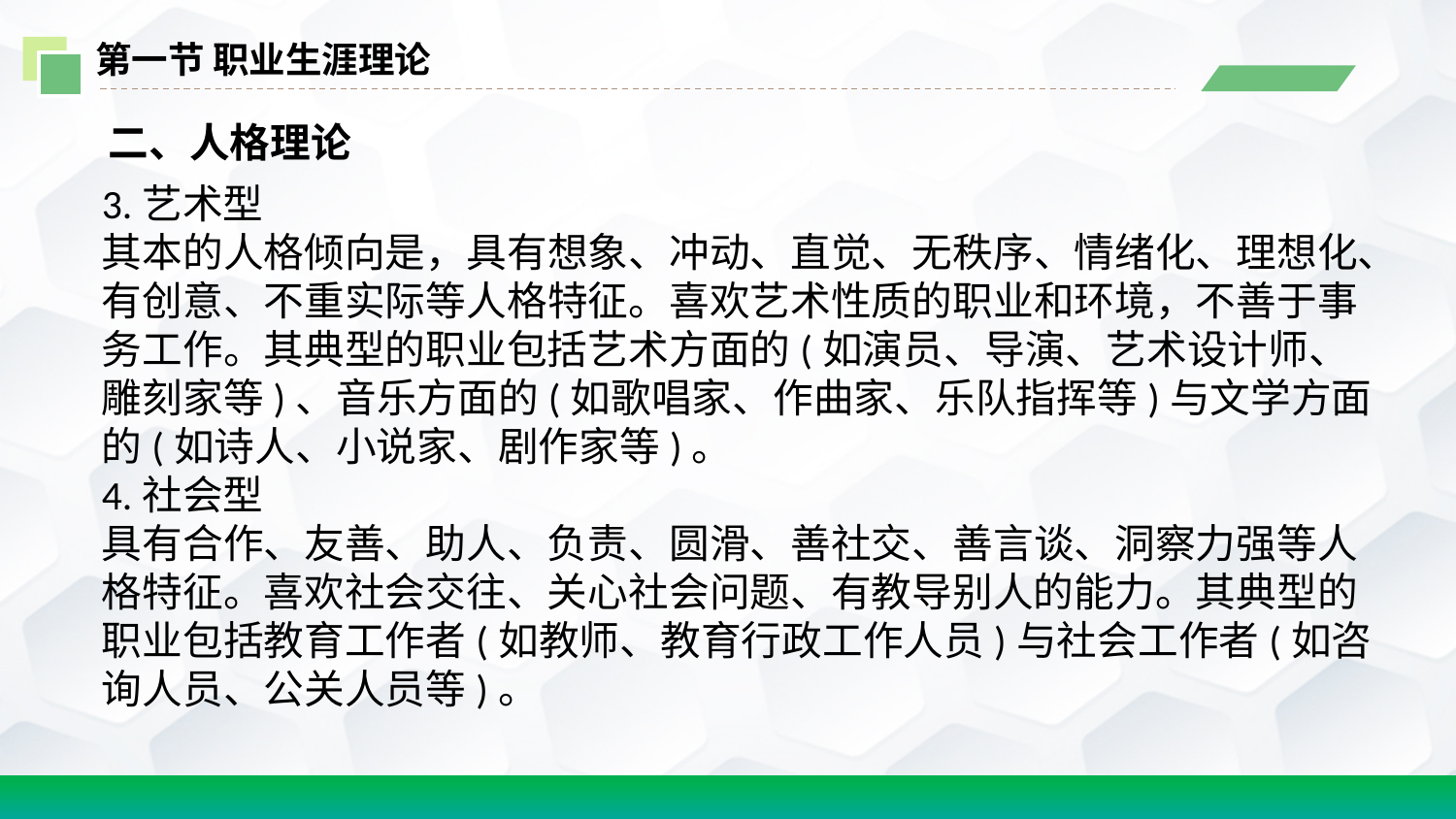

第一节 职业生涯理论
 二、人格理论
3.艺术型
其本的人格倾向是，具有想象、冲动、直觉、无秩序、情绪化、理想化、有创意、不重实际等人格特征。喜欢艺术性质的职业和环境，不善于事务工作。其典型的职业包括艺术方面的(如演员、导演、艺术设计师、雕刻家等)、音乐方面的(如歌唱家、作曲家、乐队指挥等)与文学方面的(如诗人、小说家、剧作家等)。
4.社会型
具有合作、友善、助人、负责、圆滑、善社交、善言谈、洞察力强等人格特征。喜欢社会交往、关心社会问题、有教导别人的能力。其典型的职业包括教育工作者(如教师、教育行政工作人员)与社会工作者(如咨询人员、公关人员等)。